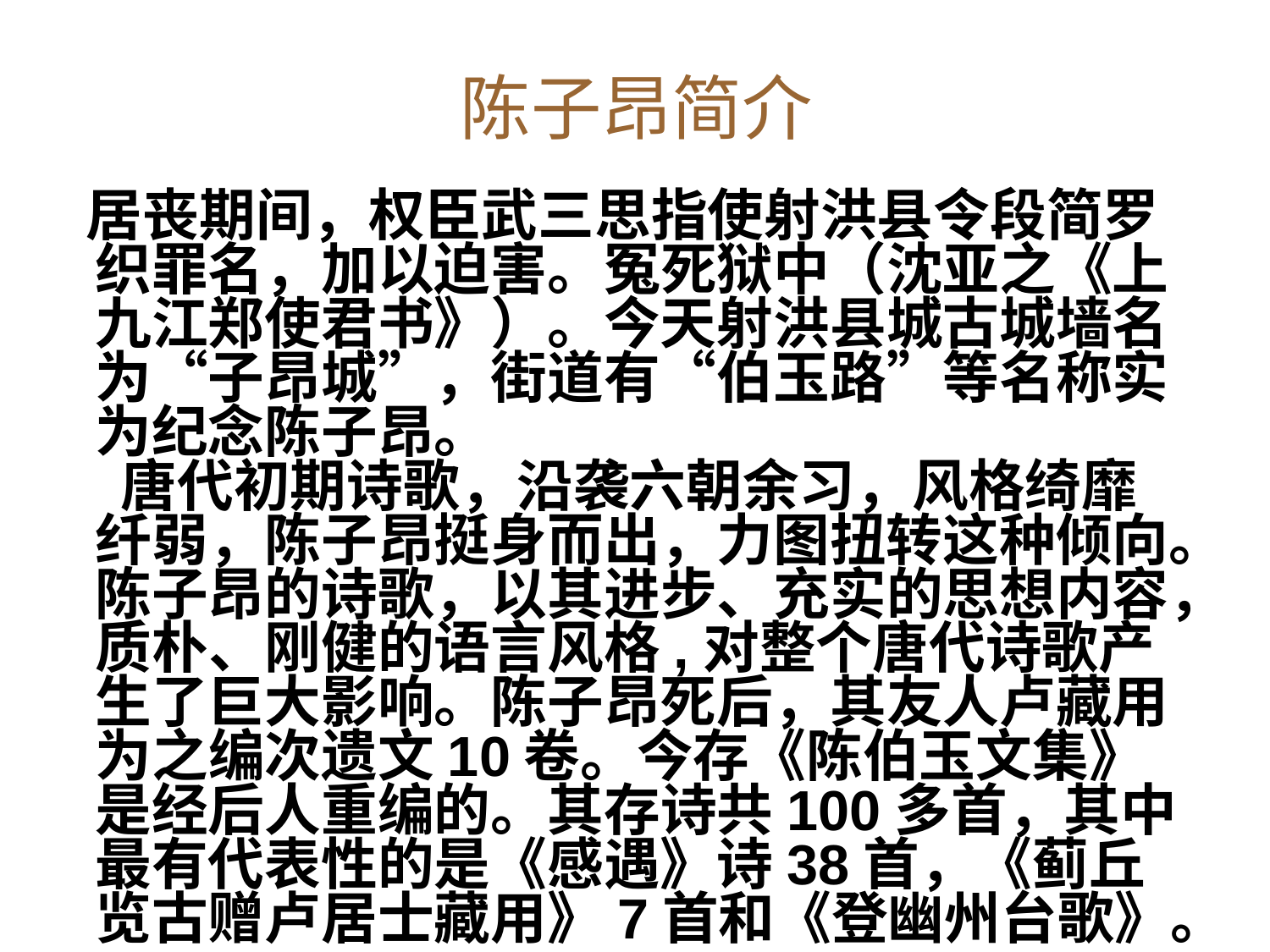

陈子昂简介
    居丧期间，权臣武三思指使射洪县令段简罗织罪名，加以迫害。冤死狱中（沈亚之《上九江郑使君书》）。今天射洪县城古城墙名为“子昂城”，街道有“伯玉路”等名称实为纪念陈子昂。
  唐代初期诗歌，沿袭六朝余习，风格绮靡纤弱，陈子昂挺身而出，力图扭转这种倾向。陈子昂的诗歌，以其进步、充实的思想内容，质朴、刚健的语言风格,对整个唐代诗歌产生了巨大影响。陈子昂死后，其友人卢藏用为之编次遗文10卷。今存《陈伯玉文集》是经后人重编的。其存诗共100多首，其中最有代表性的是《感遇》诗38首，《蓟丘览古赠卢居士藏用》7首和《登幽州台歌》。